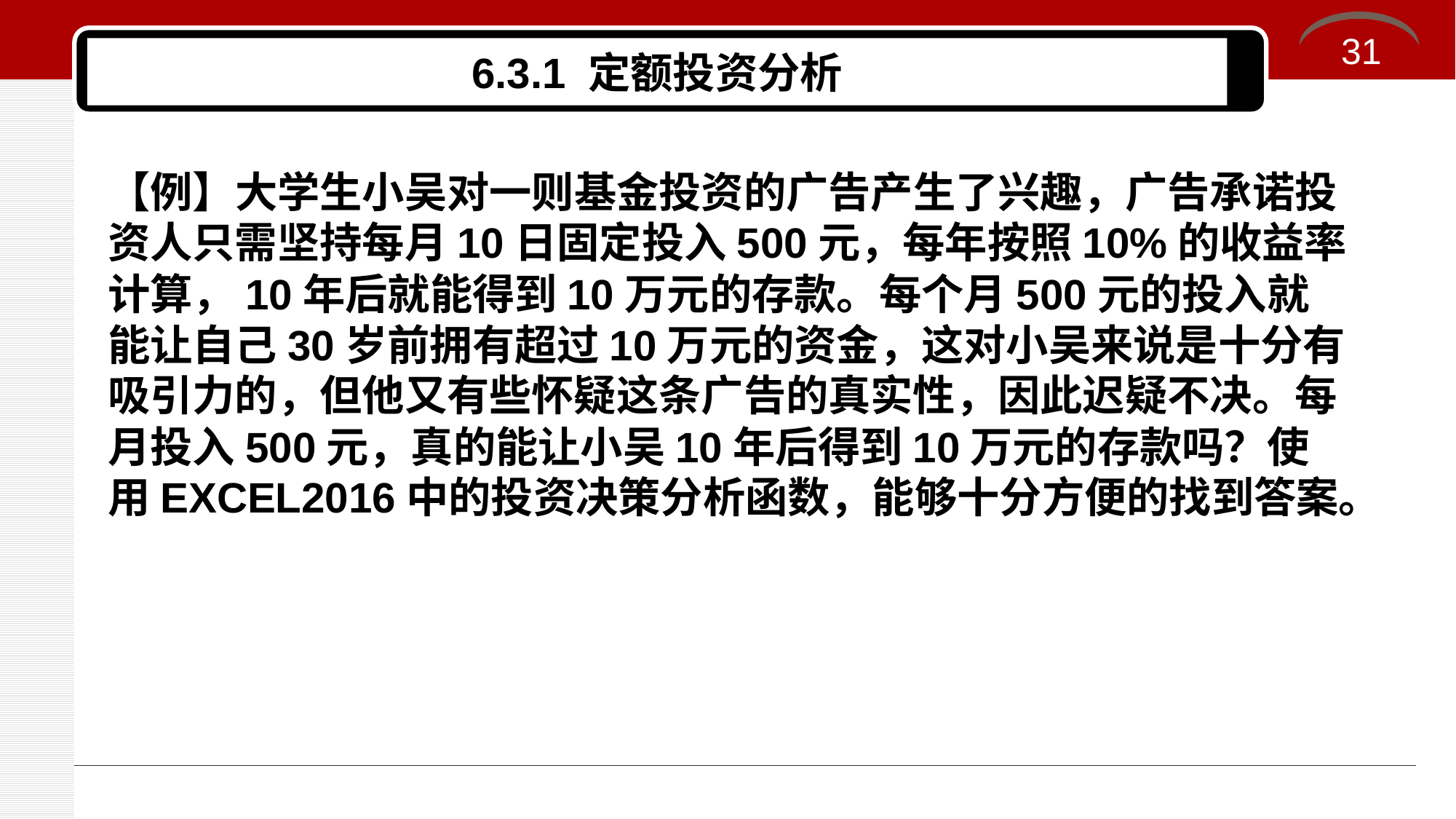

31
# 6.3.1 定额投资分析
【例】大学生小吴对一则基金投资的广告产生了兴趣，广告承诺投资人只需坚持每月10日固定投入500元，每年按照10%的收益率计算，10年后就能得到10万元的存款。每个月500元的投入就能让自己30岁前拥有超过10万元的资金，这对小吴来说是十分有吸引力的，但他又有些怀疑这条广告的真实性，因此迟疑不决。每月投入500元，真的能让小吴10年后得到10万元的存款吗？使用EXCEL2016中的投资决策分析函数，能够十分方便的找到答案。